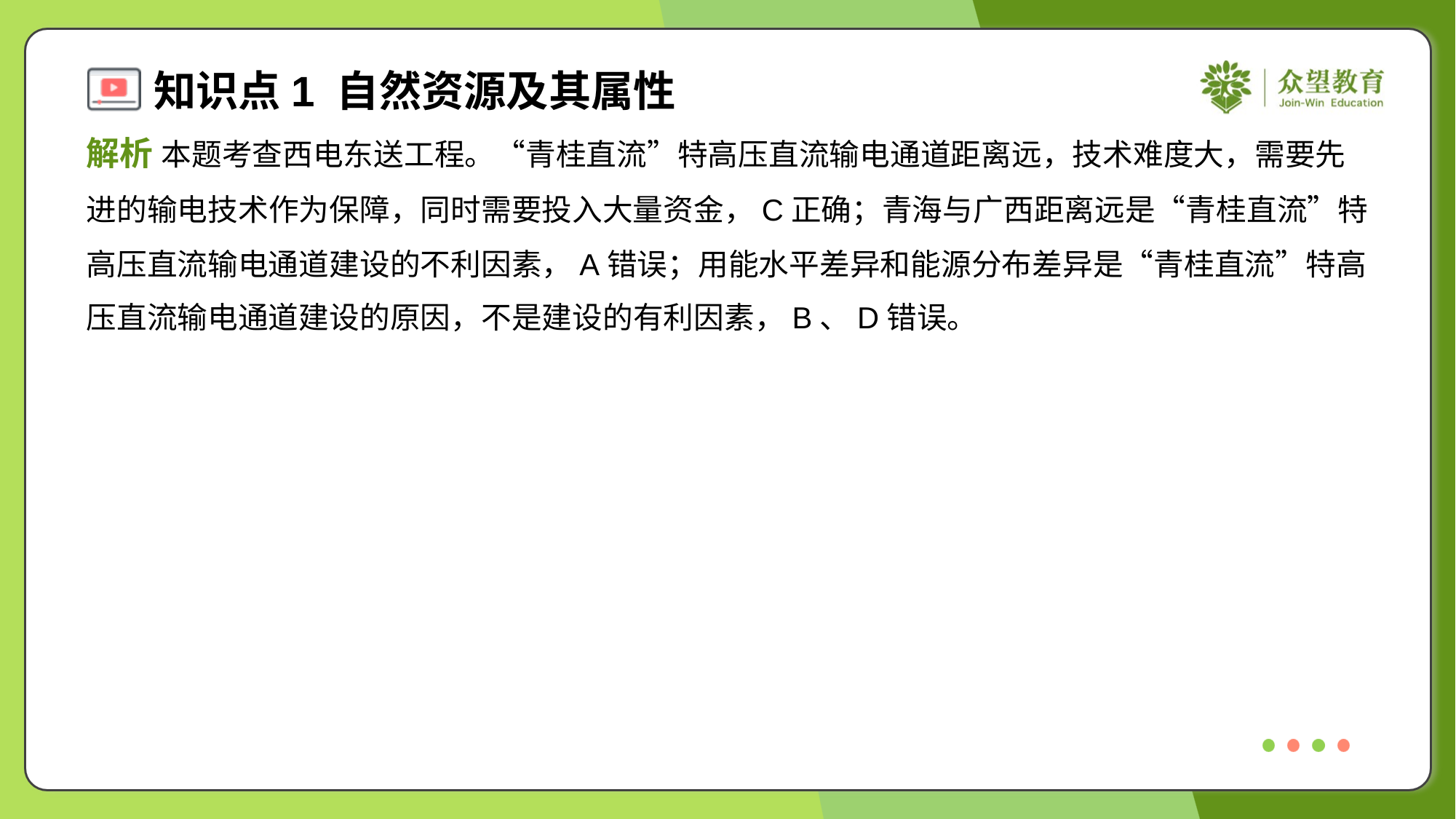

解析 本题考查西电东送工程。“青桂直流”特高压直流输电通道距离远，技术难度大，需要先
进的输电技术作为保障，同时需要投入大量资金，C正确；青海与广西距离远是“青桂直流”特
高压直流输电通道建设的不利因素，A错误；用能水平差异和能源分布差异是“青桂直流”特高
压直流输电通道建设的原因，不是建设的有利因素，B、D错误。